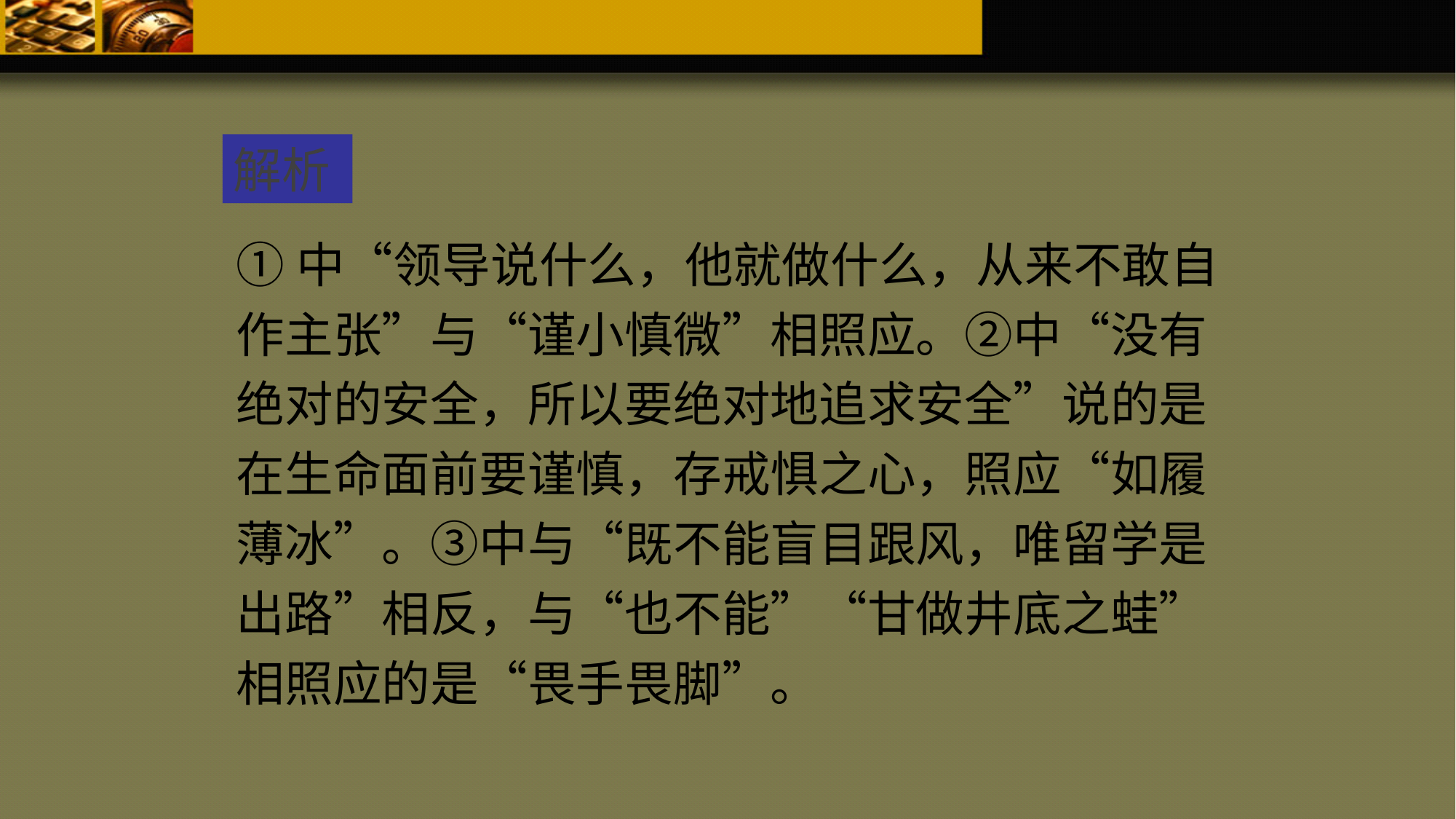

解析
①中“领导说什么，他就做什么，从来不敢自作主张”与“谨小慎微”相照应。②中“没有绝对的安全，所以要绝对地追求安全”说的是在生命面前要谨慎，存戒惧之心，照应“如履薄冰”。③中与“既不能盲目跟风，唯留学是出路”相反，与“也不能”“甘做井底之蛙”相照应的是“畏手畏脚”。